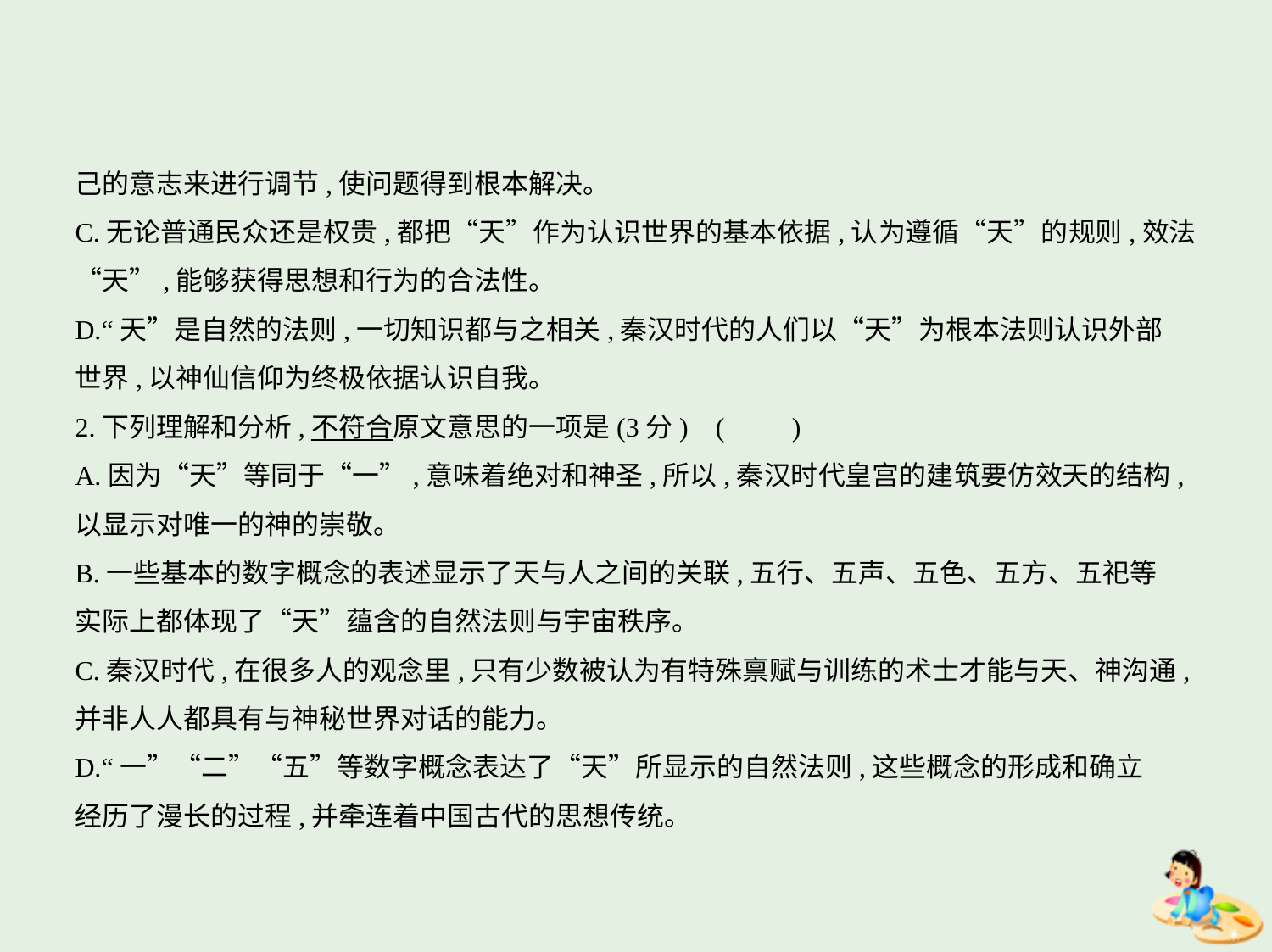

己的意志来进行调节,使问题得到根本解决。
C.无论普通民众还是权贵,都把“天”作为认识世界的基本依据,认为遵循“天”的规则,效法
“天”,能够获得思想和行为的合法性。
D.“天”是自然的法则,一切知识都与之相关,秦汉时代的人们以“天”为根本法则认识外部
世界,以神仙信仰为终极依据认识自我。
2.下列理解和分析,不符合原文意思的一项是(3分) (　　)
A.因为“天”等同于“一”,意味着绝对和神圣,所以,秦汉时代皇宫的建筑要仿效天的结构,
以显示对唯一的神的崇敬。
B.一些基本的数字概念的表述显示了天与人之间的关联,五行、五声、五色、五方、五祀等
实际上都体现了“天”蕴含的自然法则与宇宙秩序。
C.秦汉时代,在很多人的观念里,只有少数被认为有特殊禀赋与训练的术士才能与天、神沟通,
并非人人都具有与神秘世界对话的能力。
D.“一”“二”“五”等数字概念表达了“天”所显示的自然法则,这些概念的形成和确立
经历了漫长的过程,并牵连着中国古代的思想传统。